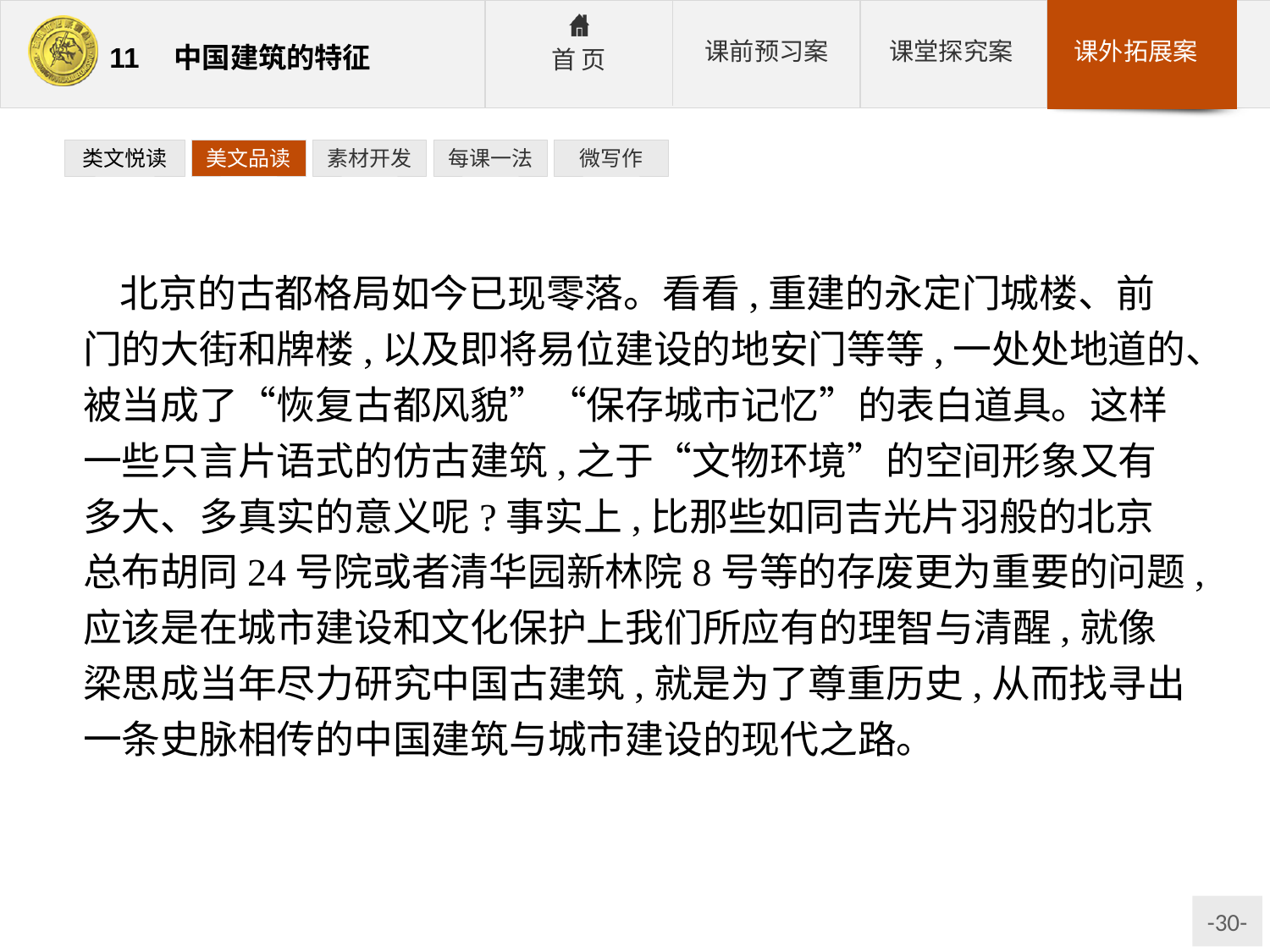

类文悦读
美文品读
素材开发
每课一法
微写作
北京的古都格局如今已现零落。看看,重建的永定门城楼、前门的大街和牌楼,以及即将易位建设的地安门等等,一处处地道的、被当成了“恢复古都风貌”“保存城市记忆”的表白道具。这样一些只言片语式的仿古建筑,之于“文物环境”的空间形象又有多大、多真实的意义呢?事实上,比那些如同吉光片羽般的北京总布胡同24号院或者清华园新林院8号等的存废更为重要的问题,应该是在城市建设和文化保护上我们所应有的理智与清醒,就像梁思成当年尽力研究中国古建筑,就是为了尊重历史,从而找寻出一条史脉相传的中国建筑与城市建设的现代之路。